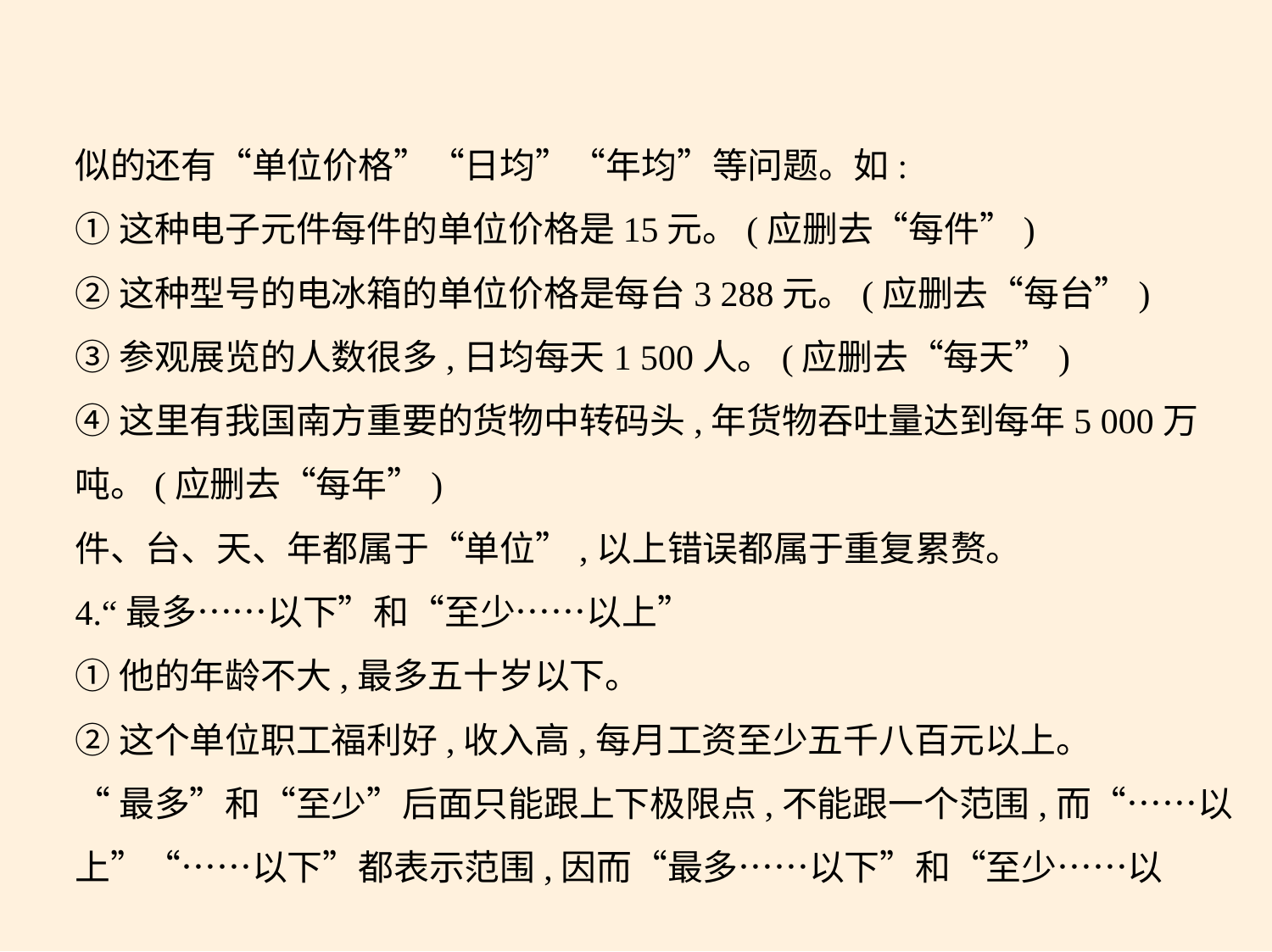

似的还有“单位价格”“日均”“年均”等问题。如:
①这种电子元件每件的单位价格是15元。(应删去“每件”)
②这种型号的电冰箱的单位价格是每台3 288元。(应删去“每台”)
③参观展览的人数很多,日均每天1 500人。(应删去“每天”)
④这里有我国南方重要的货物中转码头,年货物吞吐量达到每年5 000万
吨。(应删去“每年”)
件、台、天、年都属于“单位”,以上错误都属于重复累赘。
4.“最多……以下”和“至少……以上”
①他的年龄不大,最多五十岁以下。
②这个单位职工福利好,收入高,每月工资至少五千八百元以上。
“最多”和“至少”后面只能跟上下极限点,不能跟一个范围,而“……以
上”“……以下”都表示范围,因而“最多……以下”和“至少……以